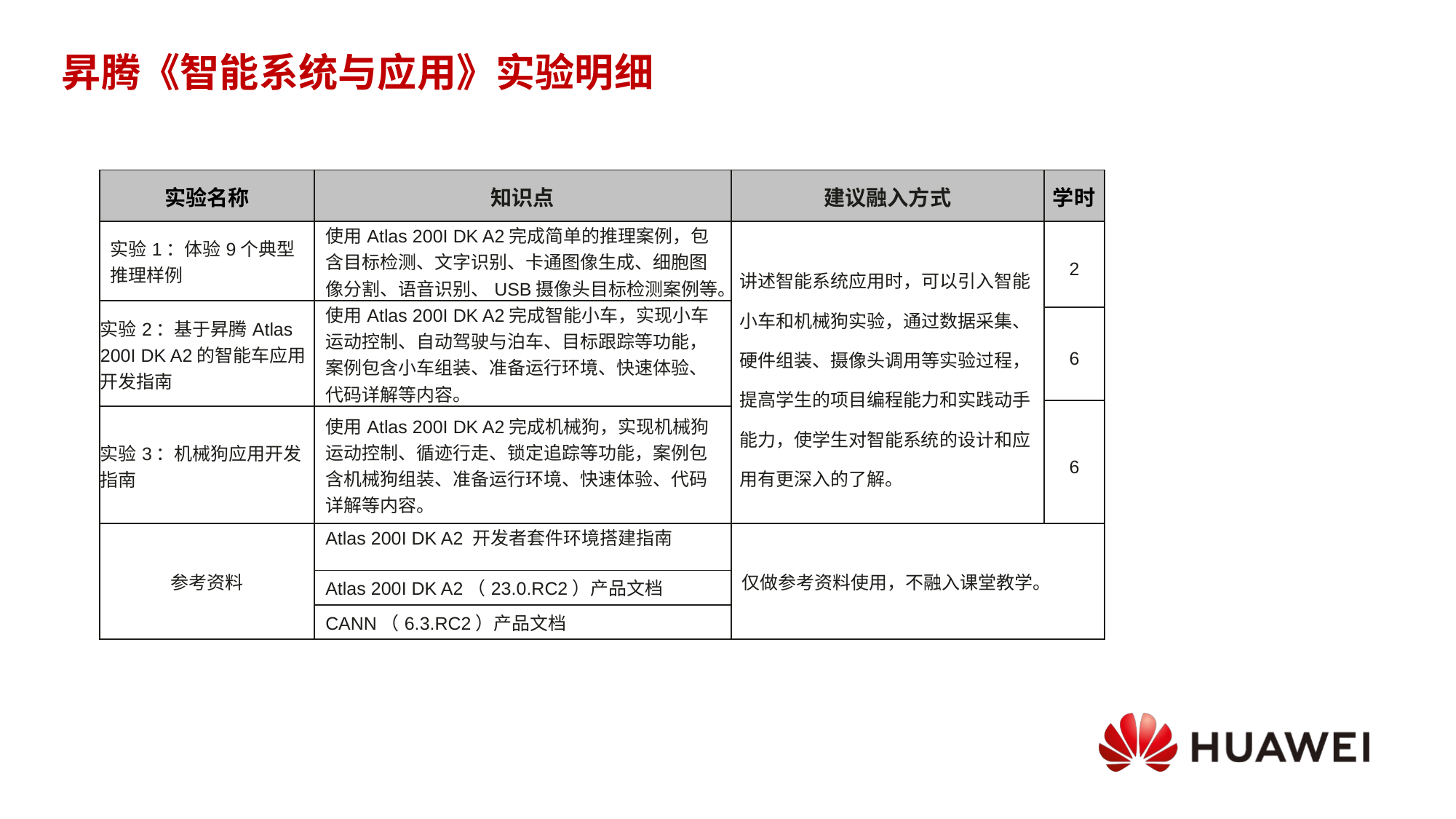

# 昇腾《智能系统与应用》实验明细
| 实验名称 | 知识点 | 建议融入方式 | 学时 |
| --- | --- | --- | --- |
| 实验1：体验9个典型推理样例 | 使用Atlas 200I DK A2完成简单的推理案例，包含目标检测、文字识别、卡通图像生成、细胞图像分割、语音识别、USB摄像头目标检测案例等。 | 讲述智能系统应用时，可以引入智能小车和机械狗实验，通过数据采集、硬件组装、摄像头调用等实验过程，提高学生的项目编程能力和实践动手能力，使学生对智能系统的设计和应用有更深入的了解。 | 2 |
| 实验2：基于昇腾Atlas 200I DK A2的智能车应用开发指南 | 使用Atlas 200I DK A2完成智能小车，实现小车运动控制、自动驾驶与泊车、目标跟踪等功能，案例包含小车组装、准备运行环境、快速体验、代码详解等内容。 |  |  |
|  |  |  | 6 |
|  |  |  | 6 |
| 实验3：机械狗应用开发指南 | 使用Atlas 200I DK A2完成机械狗，实现机械狗运动控制、循迹行走、锁定追踪等功能，案例包含机械狗组装、准备运行环境、快速体验、代码详解等内容。 |  |  |
| 参考资料 | Atlas 200I DK A2 开发者套件环境搭建指南 | 仅做参考资料使用，不融入课堂教学。 |  |
|  | Atlas 200I DK A2（23.0.RC2）产品文档 |  |  |
|  | CANN（6.3.RC2）产品文档 |  |  |